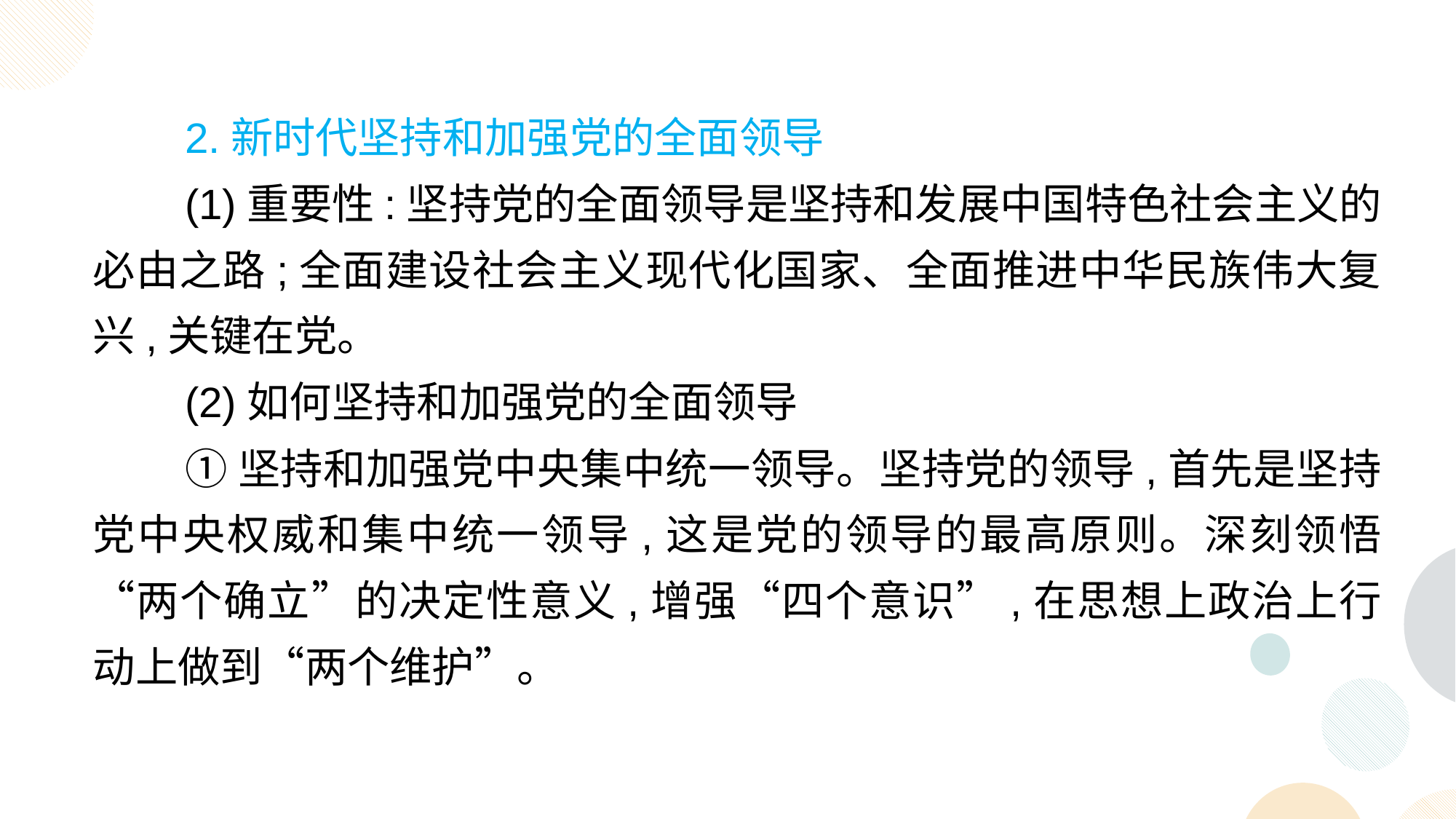

2.新时代坚持和加强党的全面领导
(1)重要性:坚持党的全面领导是坚持和发展中国特色社会主义的必由之路;全面建设社会主义现代化国家、全面推进中华民族伟大复兴,关键在党。
(2)如何坚持和加强党的全面领导
①坚持和加强党中央集中统一领导。坚持党的领导,首先是坚持党中央权威和集中统一领导,这是党的领导的最高原则。深刻领悟“两个确立”的决定性意义,增强“四个意识”,在思想上政治上行动上做到“两个维护”。